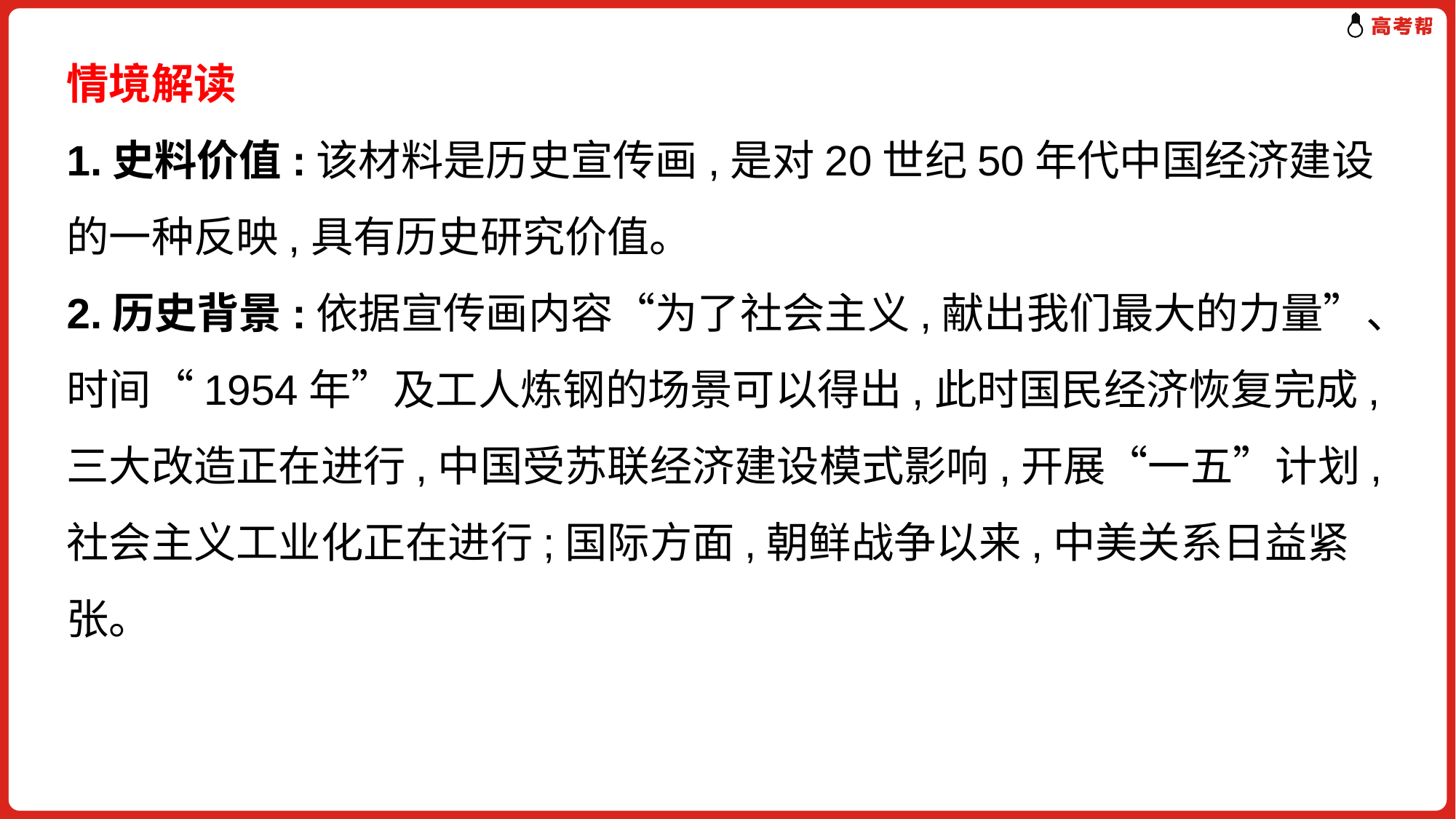

情境解读
1.史料价值:该材料是历史宣传画,是对20世纪50年代中国经济建设的一种反映,具有历史研究价值。
2.历史背景:依据宣传画内容“为了社会主义,献出我们最大的力量”、时间“1954年”及工人炼钢的场景可以得出,此时国民经济恢复完成,三大改造正在进行,中国受苏联经济建设模式影响,开展“一五”计划,社会主义工业化正在进行;国际方面,朝鲜战争以来,中美关系日益紧张。